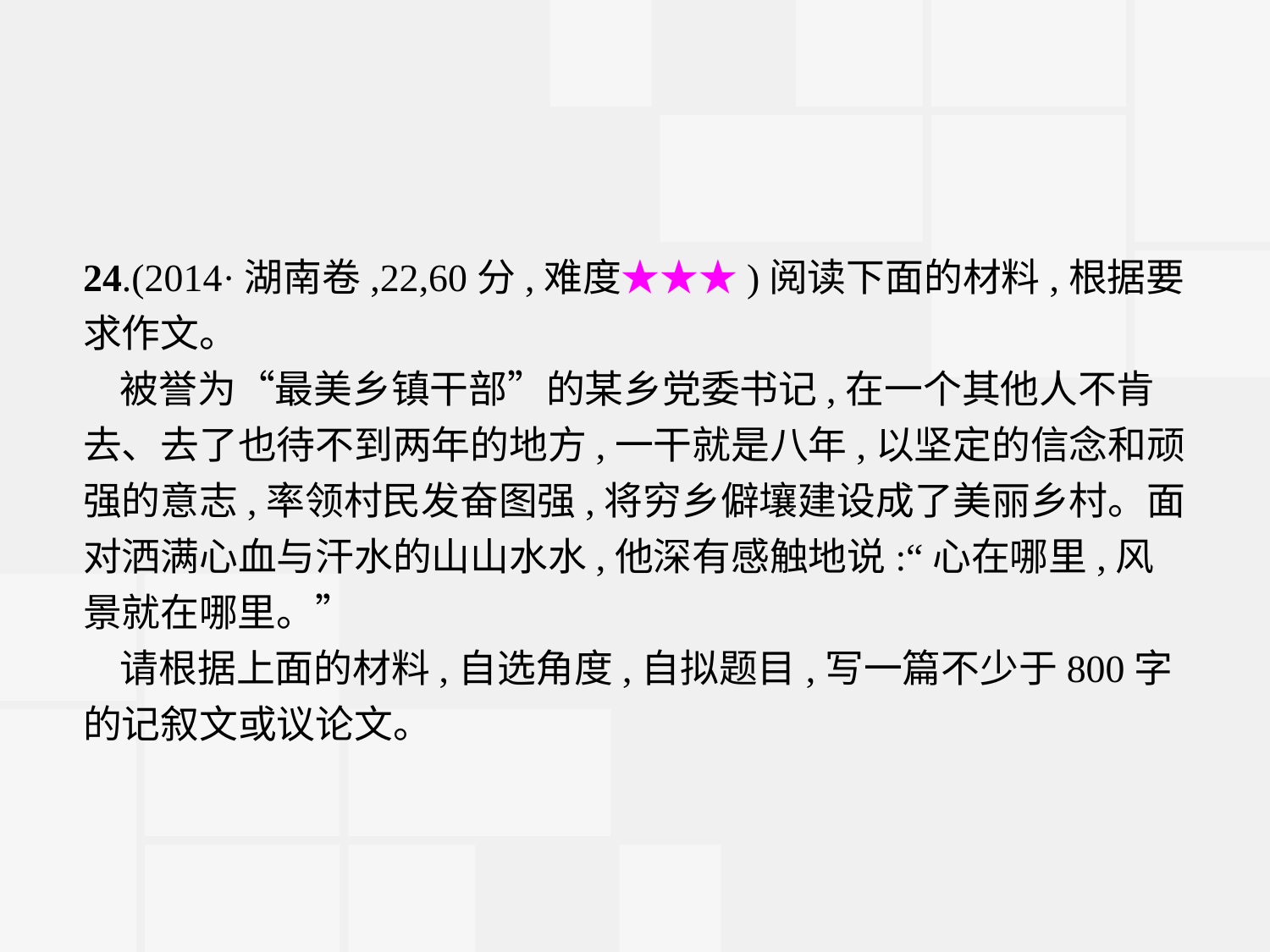

24.(2014·湖南卷,22,60分,难度★★★)阅读下面的材料,根据要求作文。
被誉为“最美乡镇干部”的某乡党委书记,在一个其他人不肯去、去了也待不到两年的地方,一干就是八年,以坚定的信念和顽强的意志,率领村民发奋图强,将穷乡僻壤建设成了美丽乡村。面对洒满心血与汗水的山山水水,他深有感触地说:“心在哪里,风景就在哪里。”
请根据上面的材料,自选角度,自拟题目,写一篇不少于800字的记叙文或议论文。